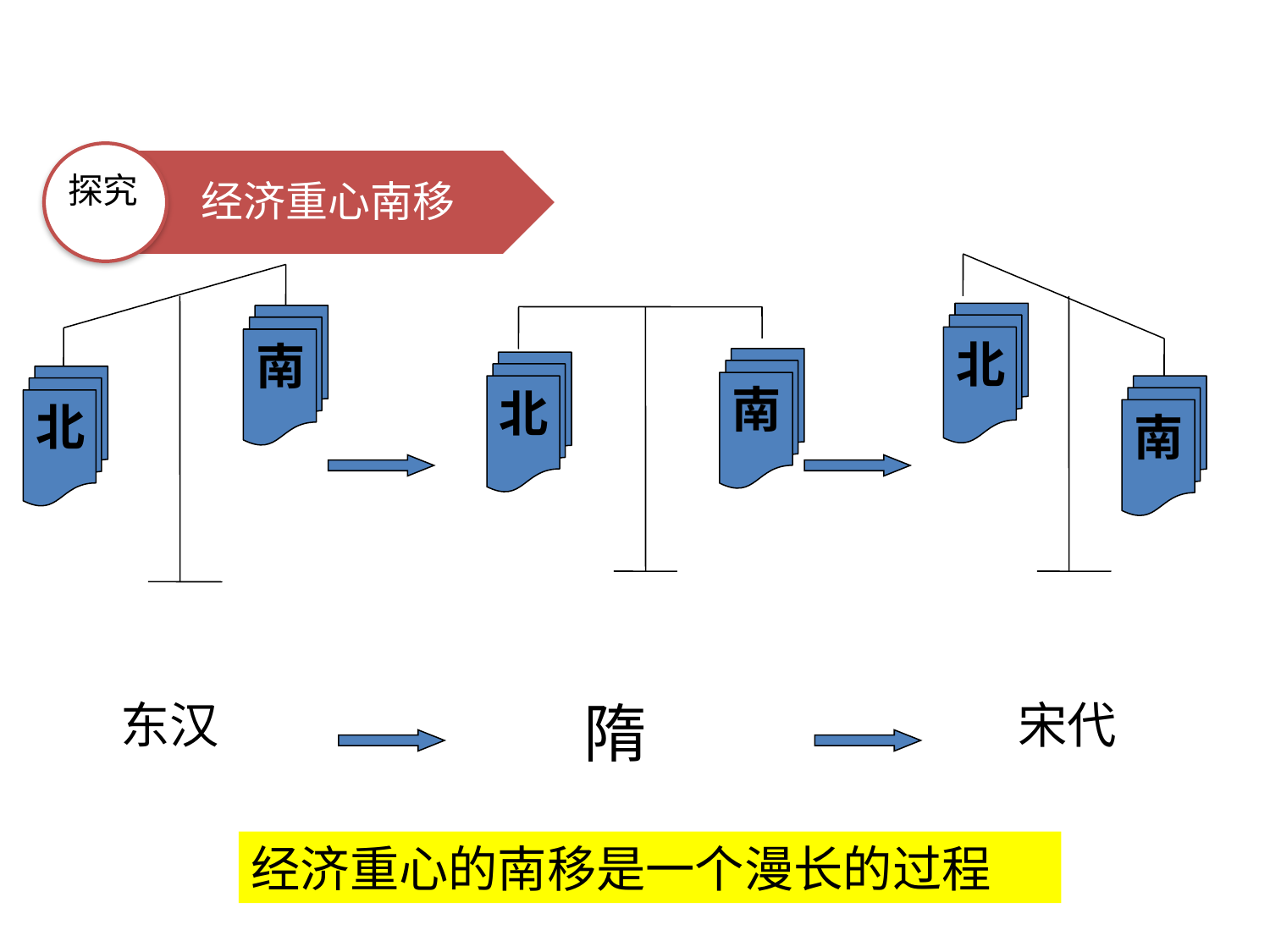

经济重心南移
探究

北
南

南
北

南
北

东汉
隋
宋代

经济重心的南移是一个漫长的过程